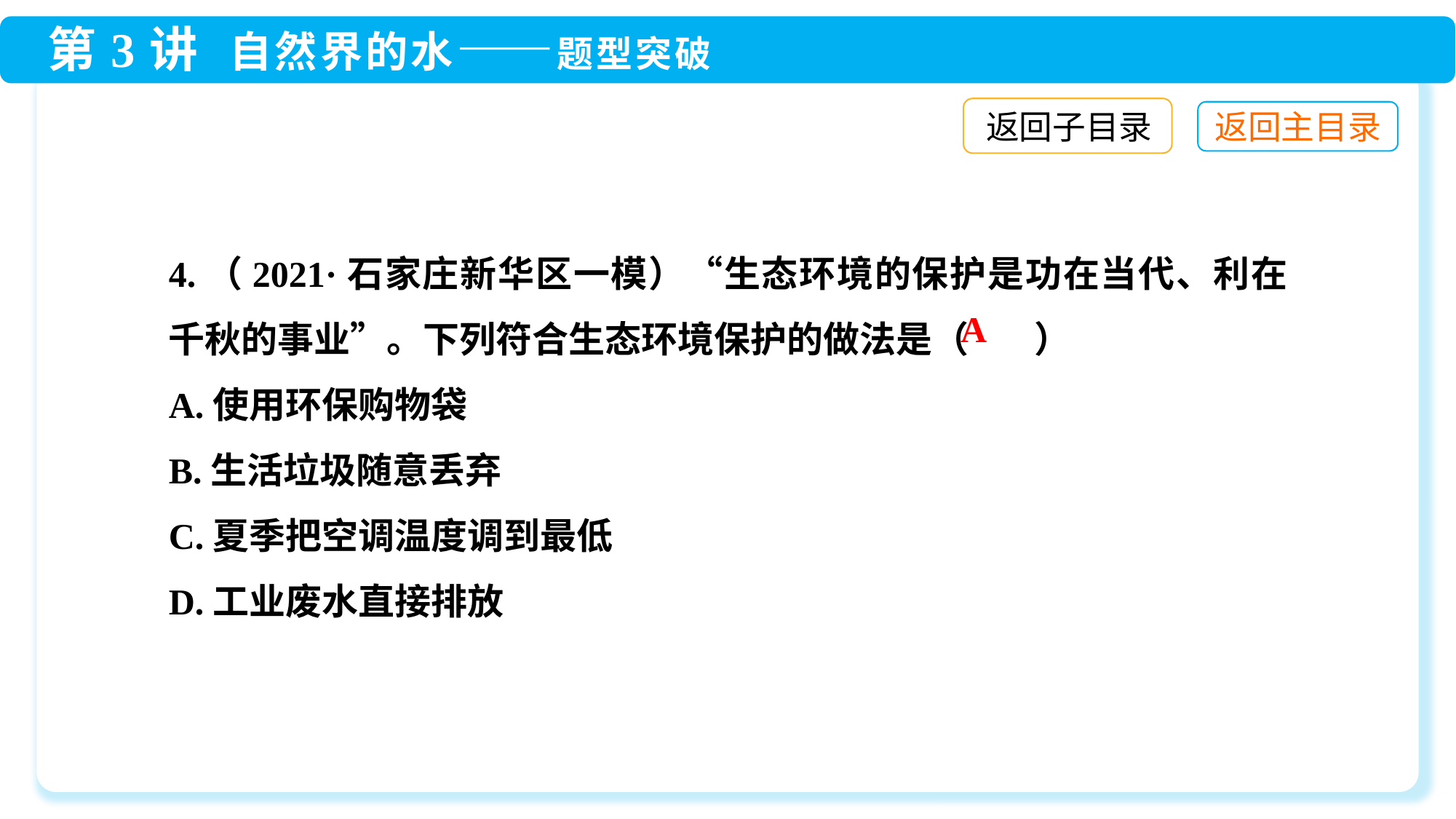

返回子目录
4.（2021·石家庄新华区一模）“生态环境的保护是功在当代、利在千秋的事业”。下列符合生态环境保护的做法是（        ）
A.使用环保购物袋
B.生活垃圾随意丢弃
C.夏季把空调温度调到最低
D.工业废水直接排放
A